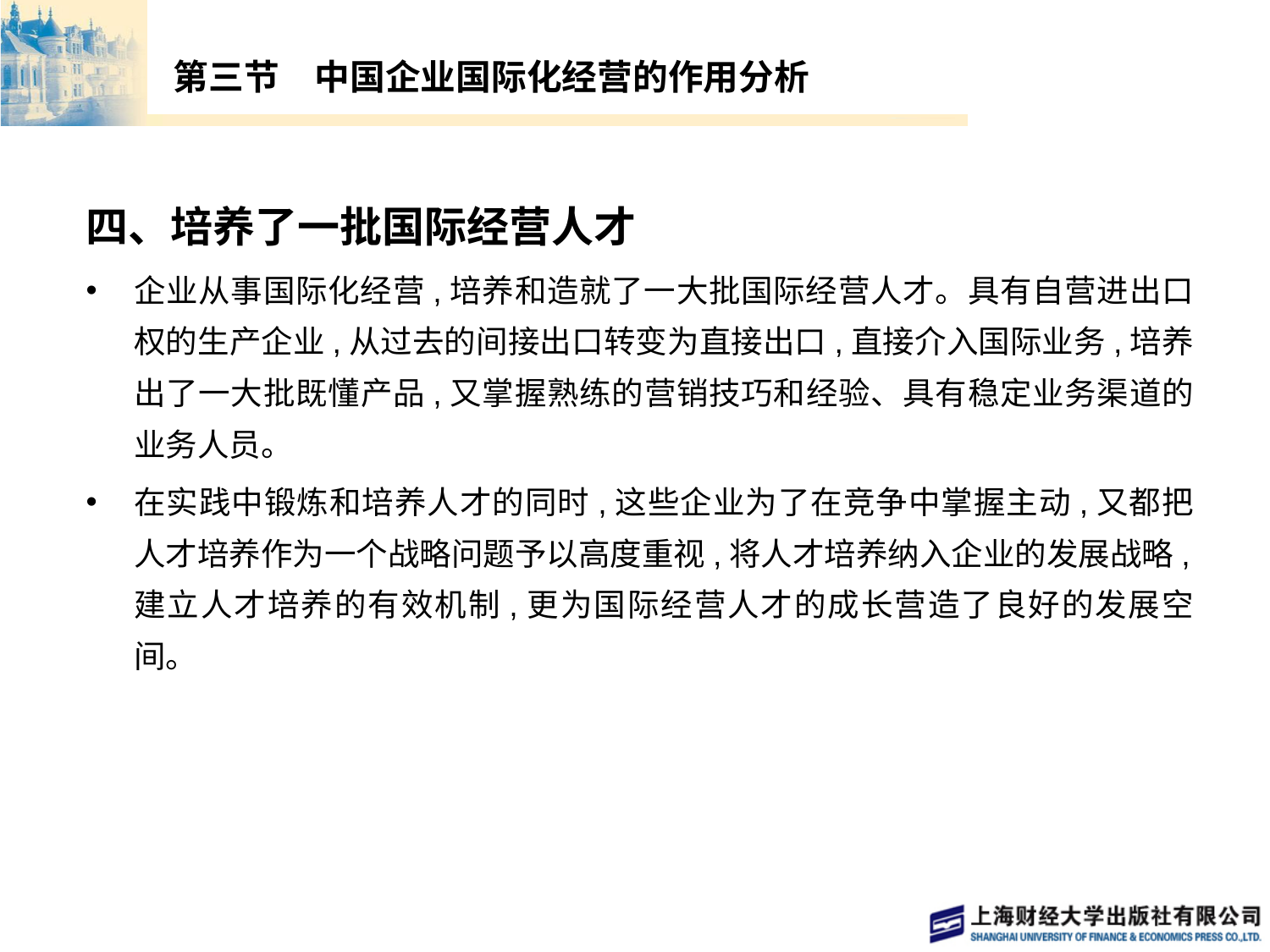

# 第三节　中国企业国际化经营的作用分析
四、培养了一批国际经营人才
企业从事国际化经营,培养和造就了一大批国际经营人才。具有自营进出口权的生产企业,从过去的间接出口转变为直接出口,直接介入国际业务,培养出了一大批既懂产品,又掌握熟练的营销技巧和经验、具有稳定业务渠道的业务人员。
在实践中锻炼和培养人才的同时,这些企业为了在竞争中掌握主动,又都把人才培养作为一个战略问题予以高度重视,将人才培养纳入企业的发展战略,建立人才培养的有效机制,更为国际经营人才的成长营造了良好的发展空间。